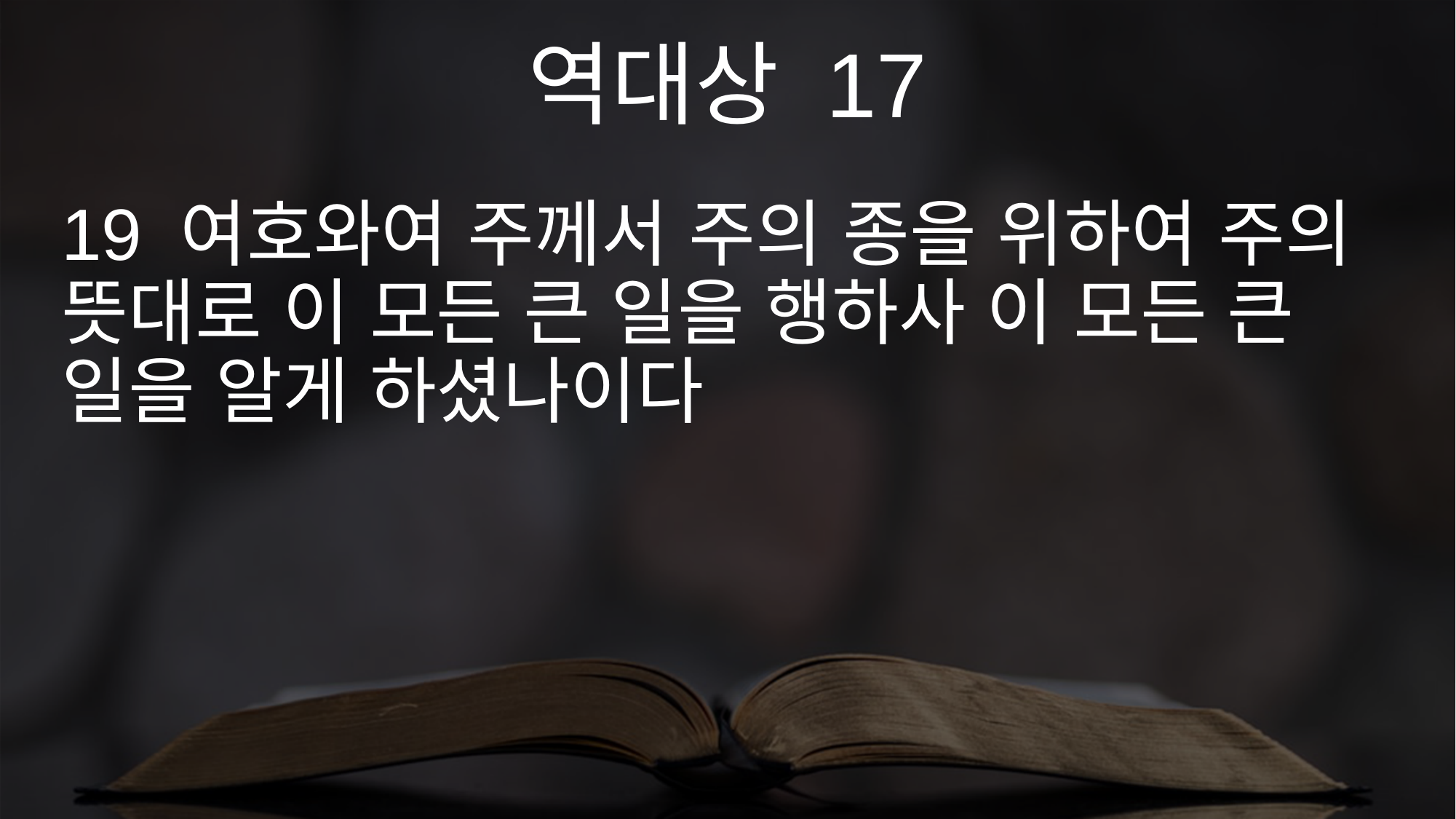

역대상 17
19 여호와여 주께서 주의 종을 위하여 주의 뜻대로 이 모든 큰 일을 행하사 이 모든 큰 일을 알게 하셨나이다